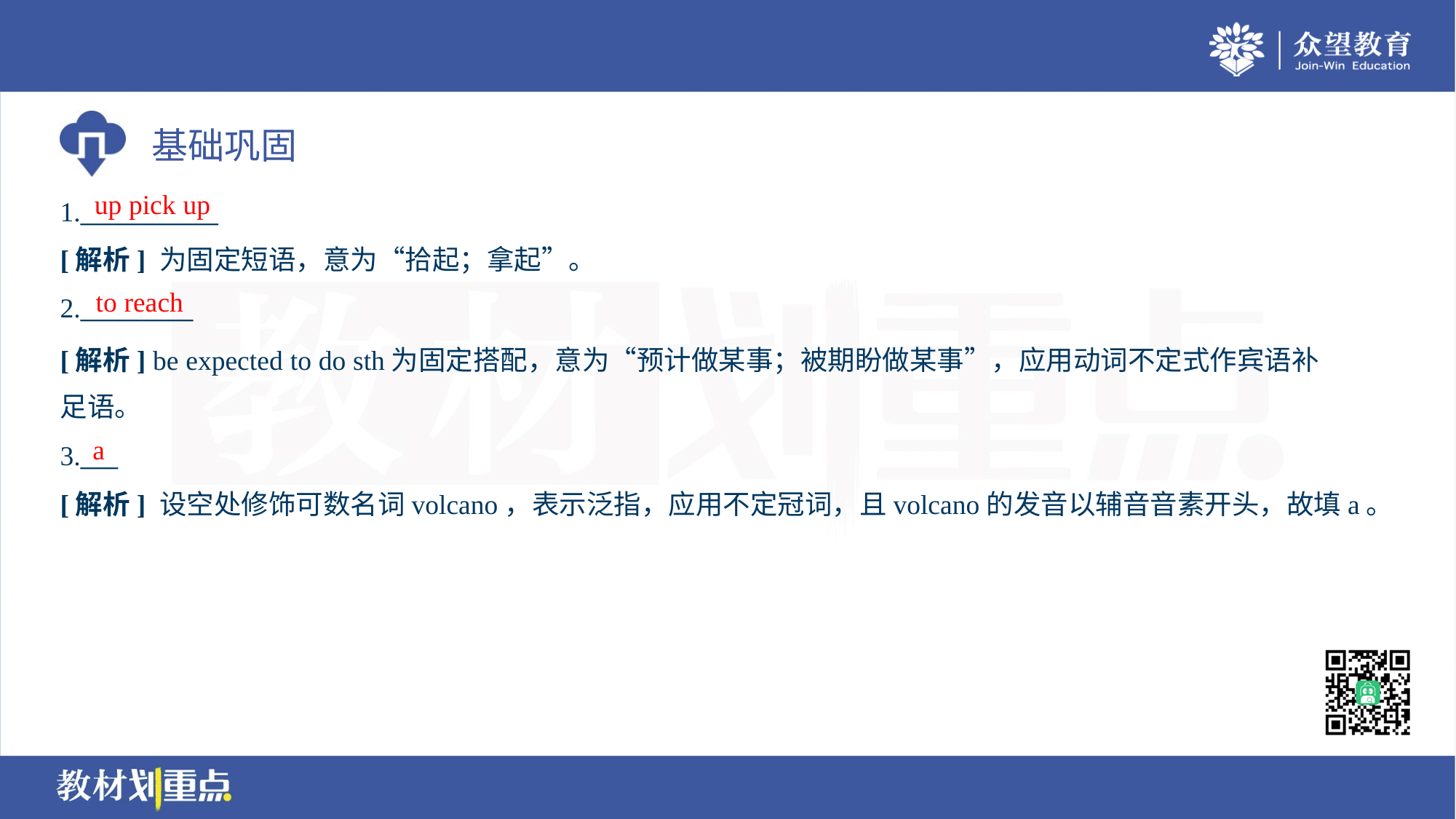

up pick up
1.___________
[解析] 为固定短语，意为“拾起；拿起”。
to reach
2._________
[解析] be expected to do sth为固定搭配，意为“预计做某事；被期盼做某事”，应用动词不定式作宾语补
足语。
a
3.___
[解析] 设空处修饰可数名词volcano，表示泛指，应用不定冠词，且volcano的发音以辅音音素开头，故填a。